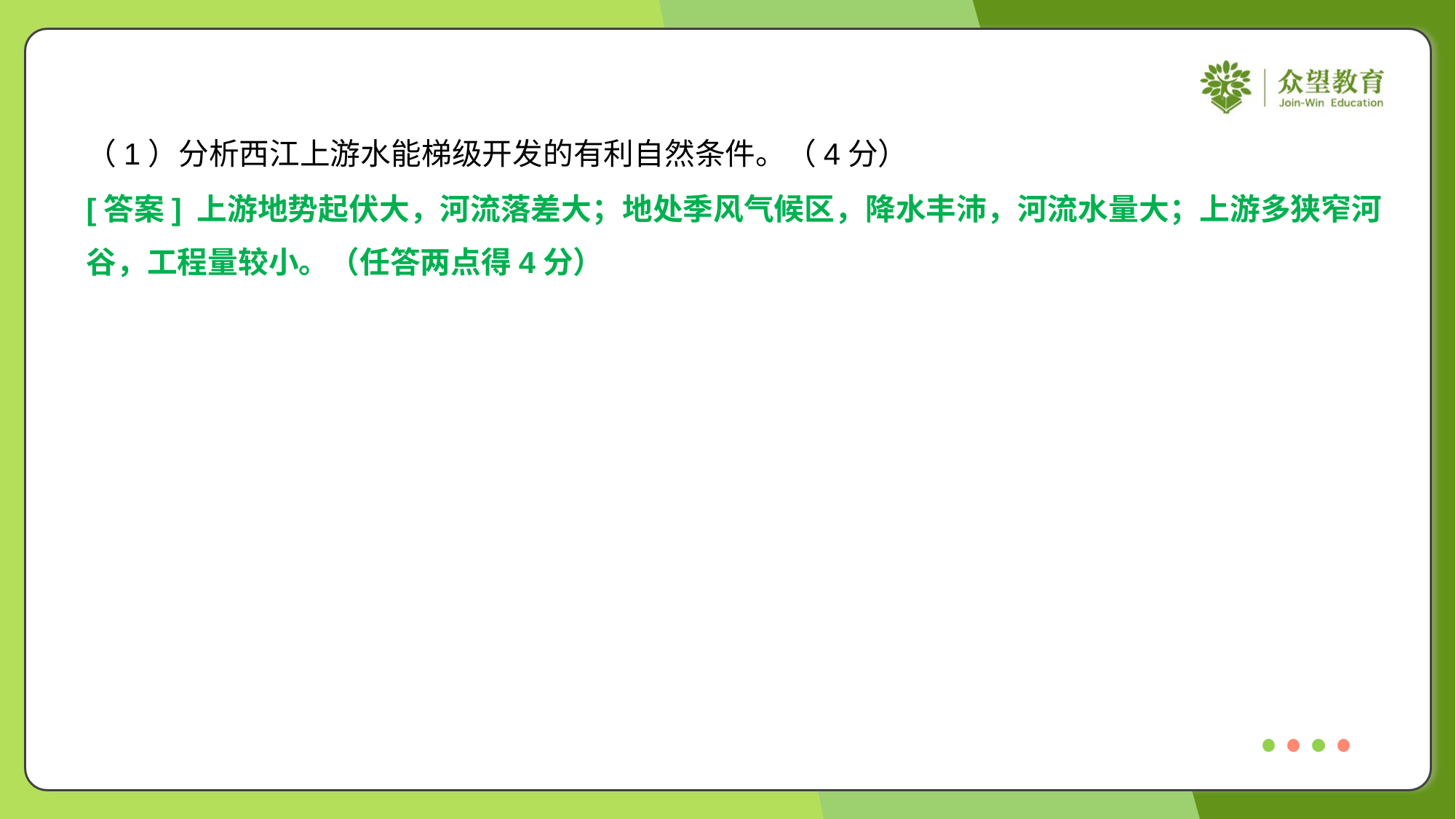

（1）分析西江上游水能梯级开发的有利自然条件。（4分）
[答案] 上游地势起伏大，河流落差大；地处季风气候区，降水丰沛，河流水量大；上游多狭窄河
谷，工程量较小。（任答两点得4分）